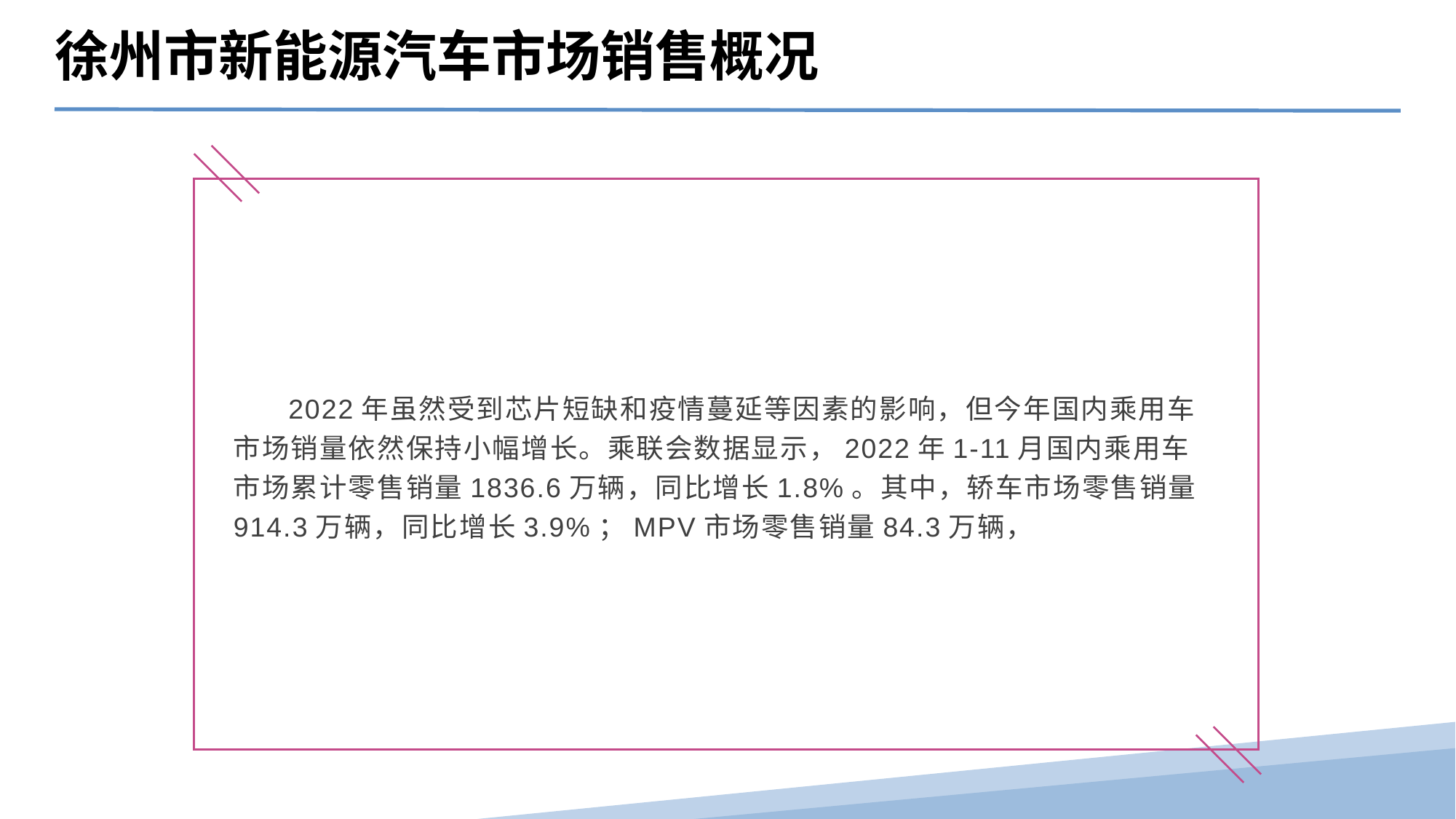

徐州市新能源汽车市场销售概况

      2022年虽然受到芯片短缺和疫情蔓延等因素的影响，但今年国内乘用车市场销量依然保持小幅增长。乘联会数据显示，2022年1-11月国内乘用车市场累计零售销量1836.6万辆，同比增长1.8%。其中，轿车市场零售销量914.3万辆，同比增长3.9%；MPV市场零售销量84.3万辆，